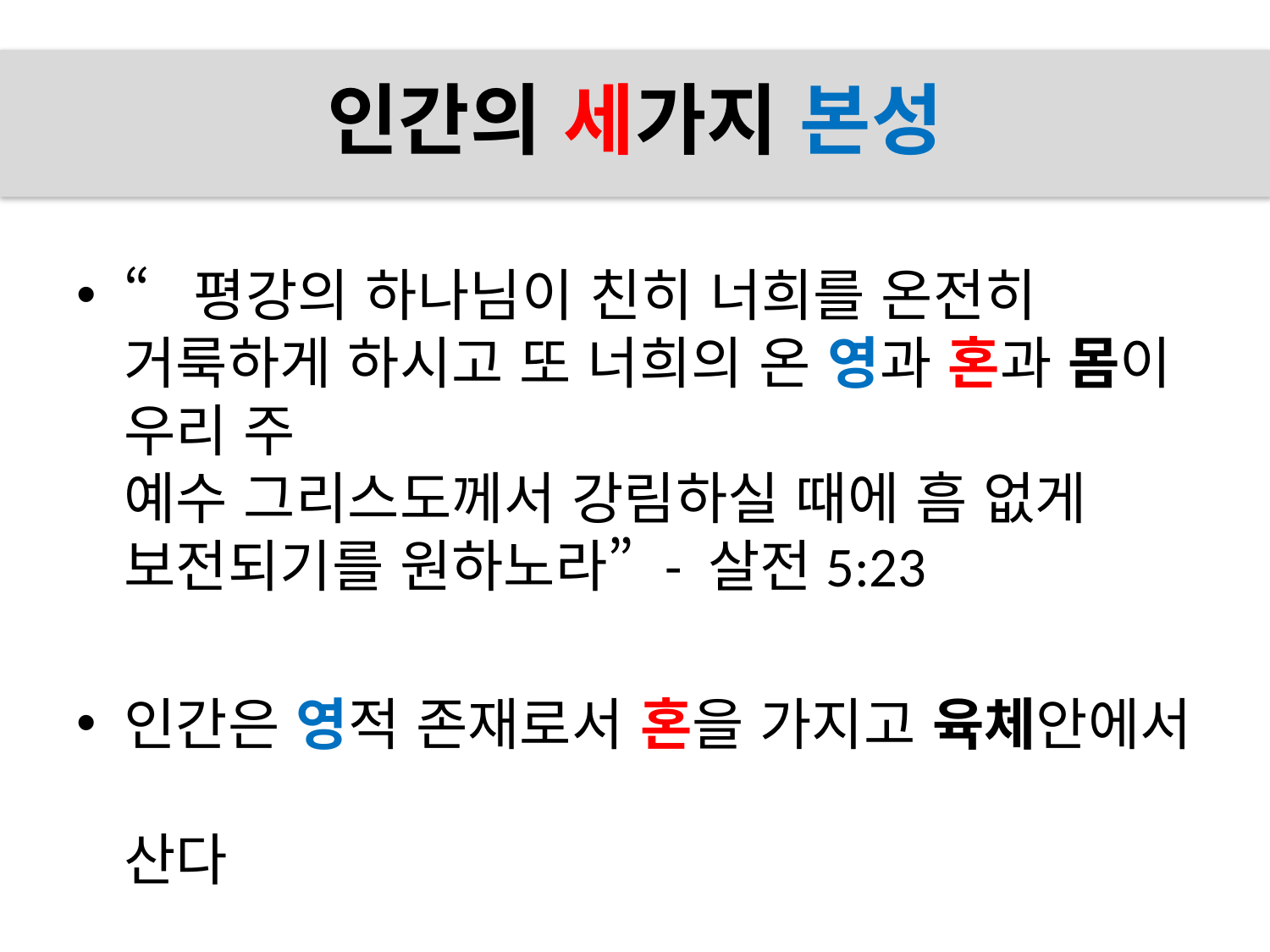

# 인간의 세가지 본성

“평강의 하나님이 친히 너희를 온전히 거룩하게 하시고 또 너희의 온 영과 혼과 몸이 우리 주
예수 그리스도께서 강림하실 때에 흠 없게
보전되기를 원하노라” - 살전5:23

인간은 영적 존재로서 혼을 가지고 육체안에서
산다